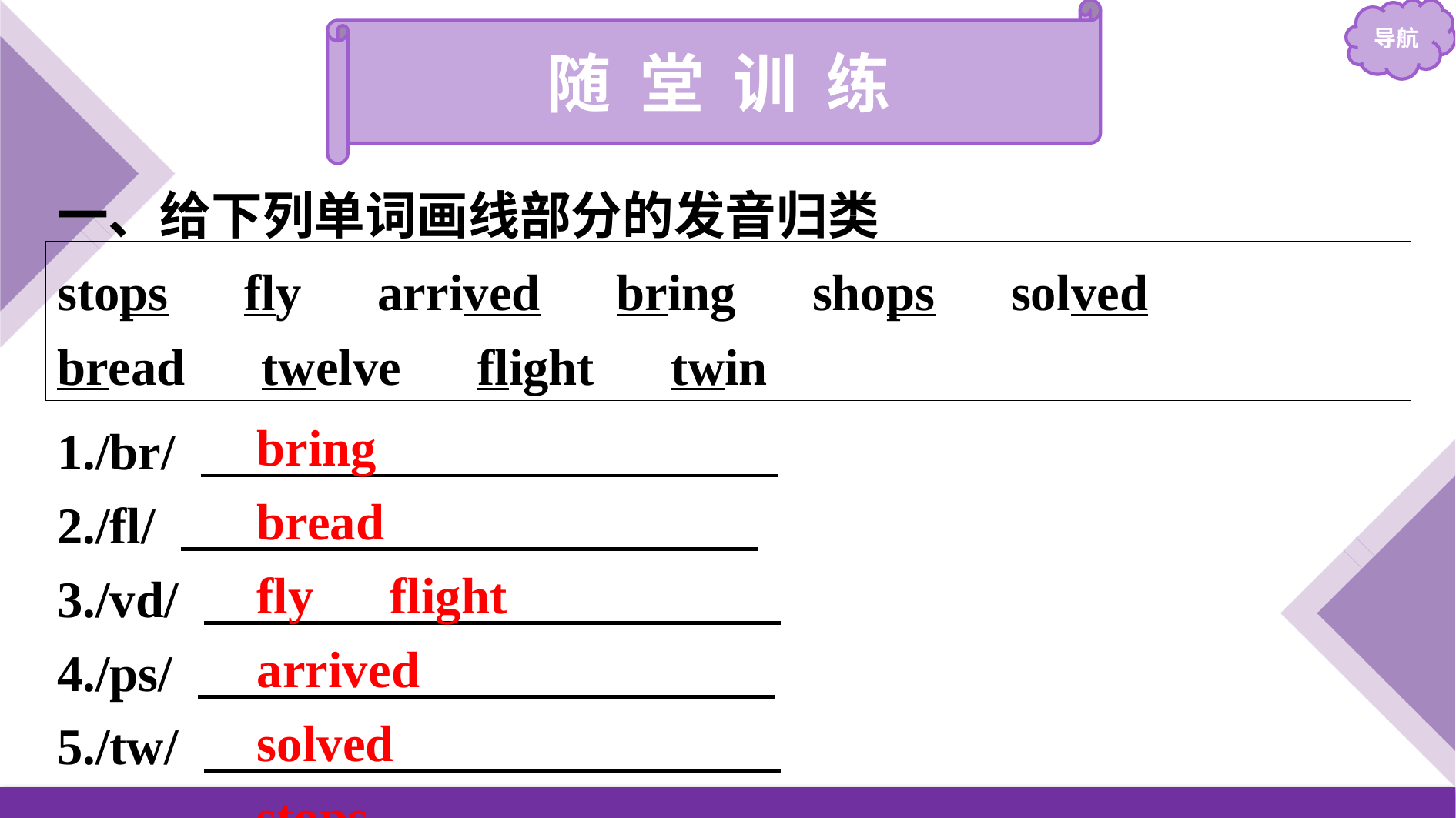

随  堂  训  练
一、给下列单词画线部分的发音归类
stops　fly　arrived　bring　shops　solved
bread　twelve　flight　twin
bring　bread
fly　flight
arrived　solved
stops　shops
twelve　twin
1./br/
2./fl/
3./vd/
4./ps/
5./tw/